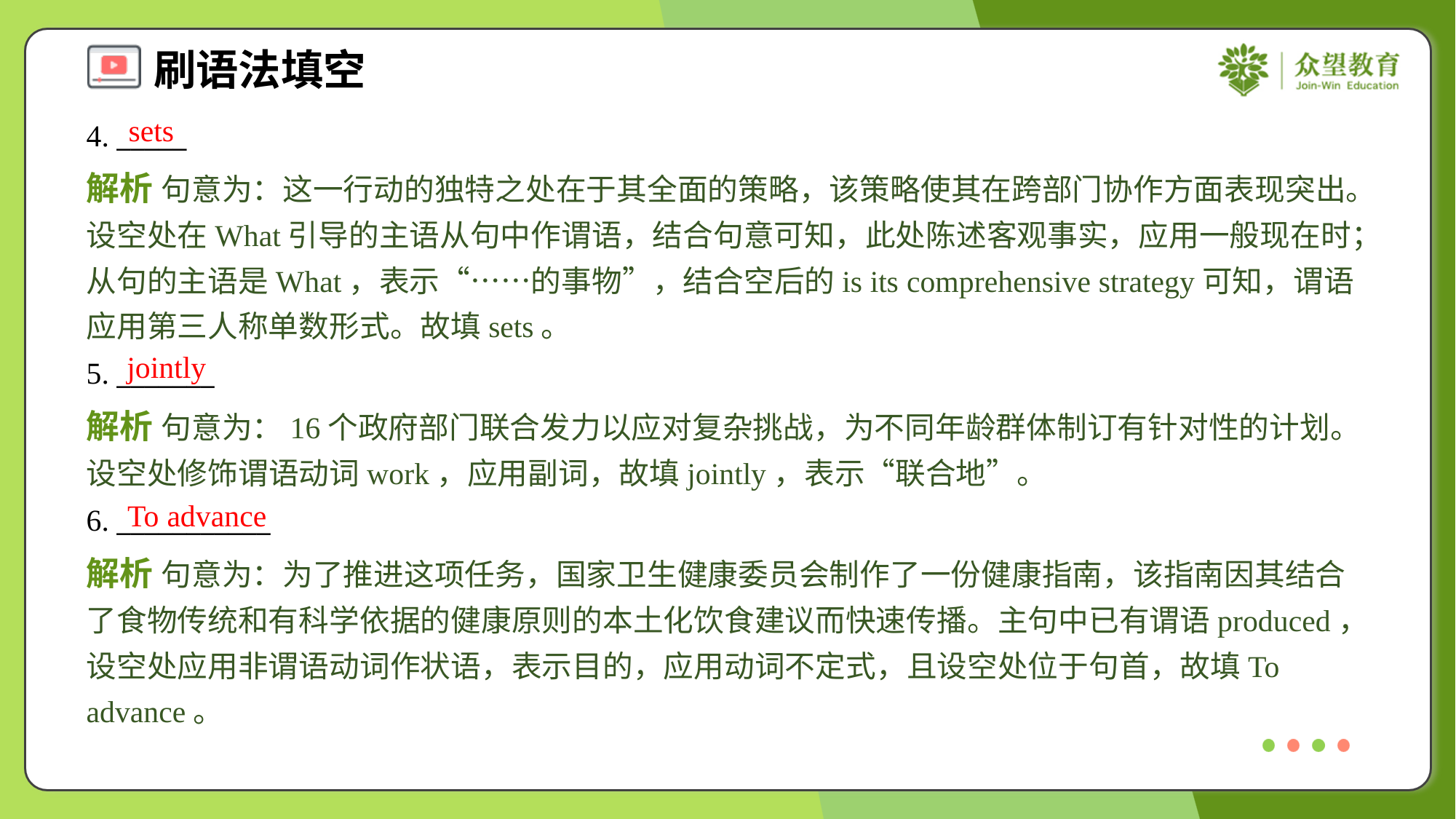

sets
4. _____
解析 句意为：这一行动的独特之处在于其全面的策略，该策略使其在跨部门协作方面表现突出。设空处在What引导的主语从句中作谓语，结合句意可知，此处陈述客观事实，应用一般现在时；从句的主语是What，表示“……的事物”，结合空后的is its comprehensive strategy可知，谓语应用第三人称单数形式。故填sets。
jointly
5. _______
解析 句意为：16个政府部门联合发力以应对复杂挑战，为不同年龄群体制订有针对性的计划。设空处修饰谓语动词work，应用副词，故填jointly，表示“联合地”。
To advance
6. ___________
解析 句意为：为了推进这项任务，国家卫生健康委员会制作了一份健康指南，该指南因其结合了食物传统和有科学依据的健康原则的本土化饮食建议而快速传播。主句中已有谓语produced，设空处应用非谓语动词作状语，表示目的，应用动词不定式，且设空处位于句首，故填To advance。